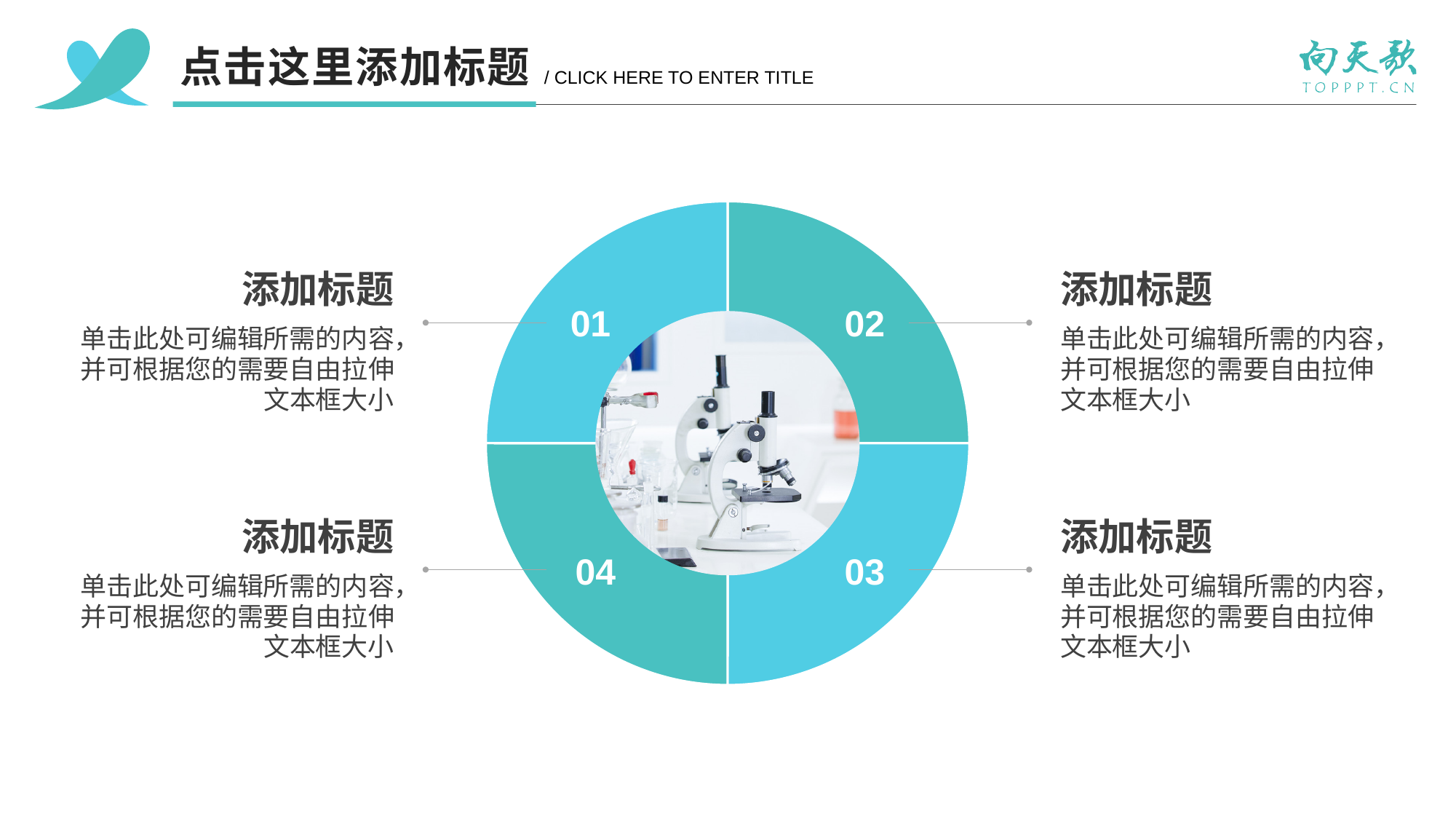

点击这里添加标题

/ CLICK HERE TO ENTER TITLE

### Chart

| Category | Sales |
|---|---|
| 1st Qtr | 10.0 |
| 2nd Qtr | 10.0 |
| 10 | 10.0 |
| 4th Qtr | 10.0 |
添加标题
单击此处可编辑所需的内容，并可根据您的需要自由拉伸文本框大小
添加标题
单击此处可编辑所需的内容，并可根据您的需要自由拉伸文本框大小
添加标题
单击此处可编辑所需的内容，并可根据您的需要自由拉伸文本框大小
添加标题
单击此处可编辑所需的内容，并可根据您的需要自由拉伸文本框大小
01
02

04
03